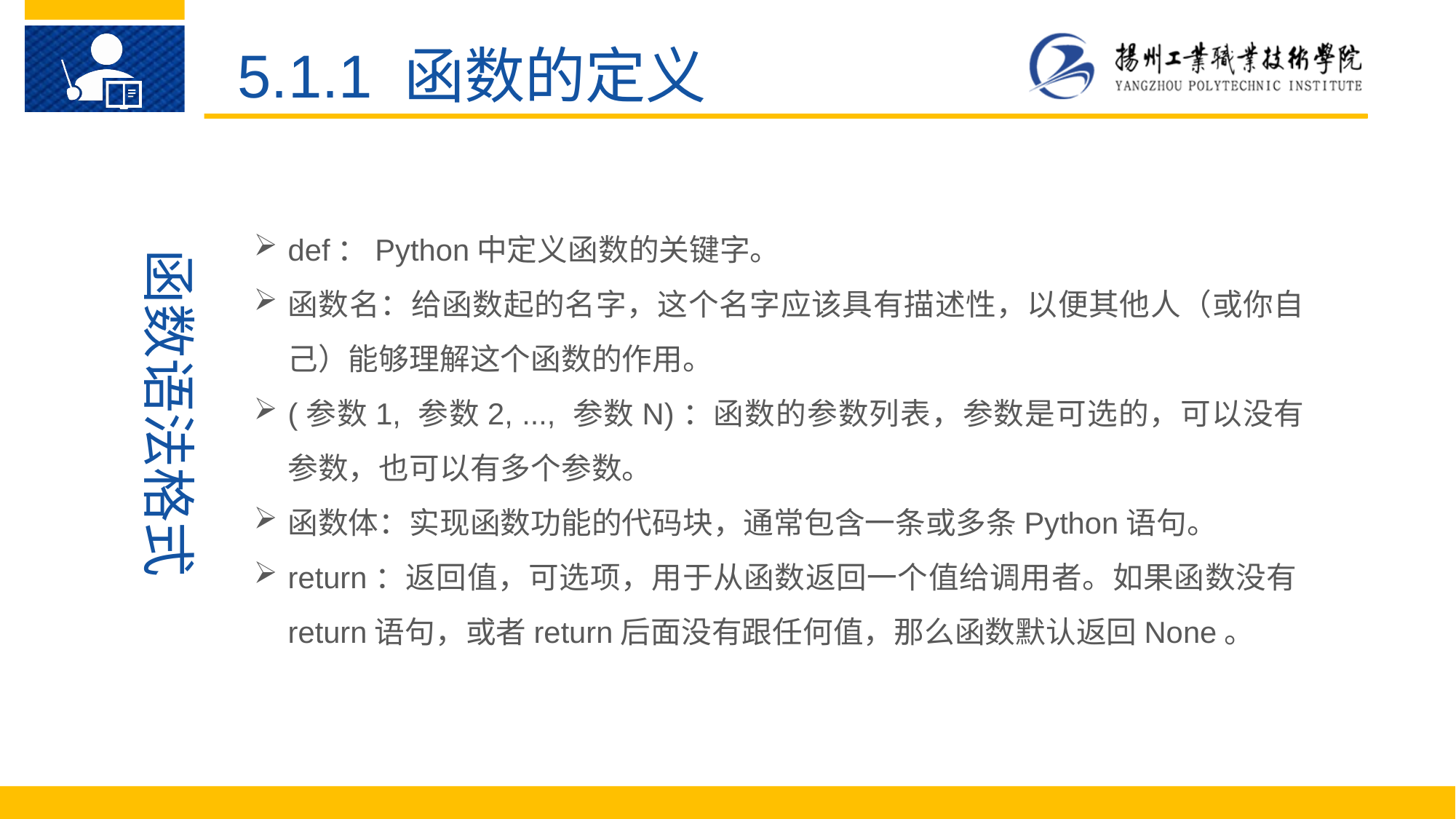

5.1.1 函数的定义
def：Python中定义函数的关键字。
函数名：给函数起的名字，这个名字应该具有描述性，以便其他人（或你自己）能够理解这个函数的作用。
(参数1, 参数2, ..., 参数N)：函数的参数列表，参数是可选的，可以没有参数，也可以有多个参数。
函数体：实现函数功能的代码块，通常包含一条或多条Python语句。
return：返回值，可选项，用于从函数返回一个值给调用者。如果函数没有return语句，或者return后面没有跟任何值，那么函数默认返回None。
函数语法格式